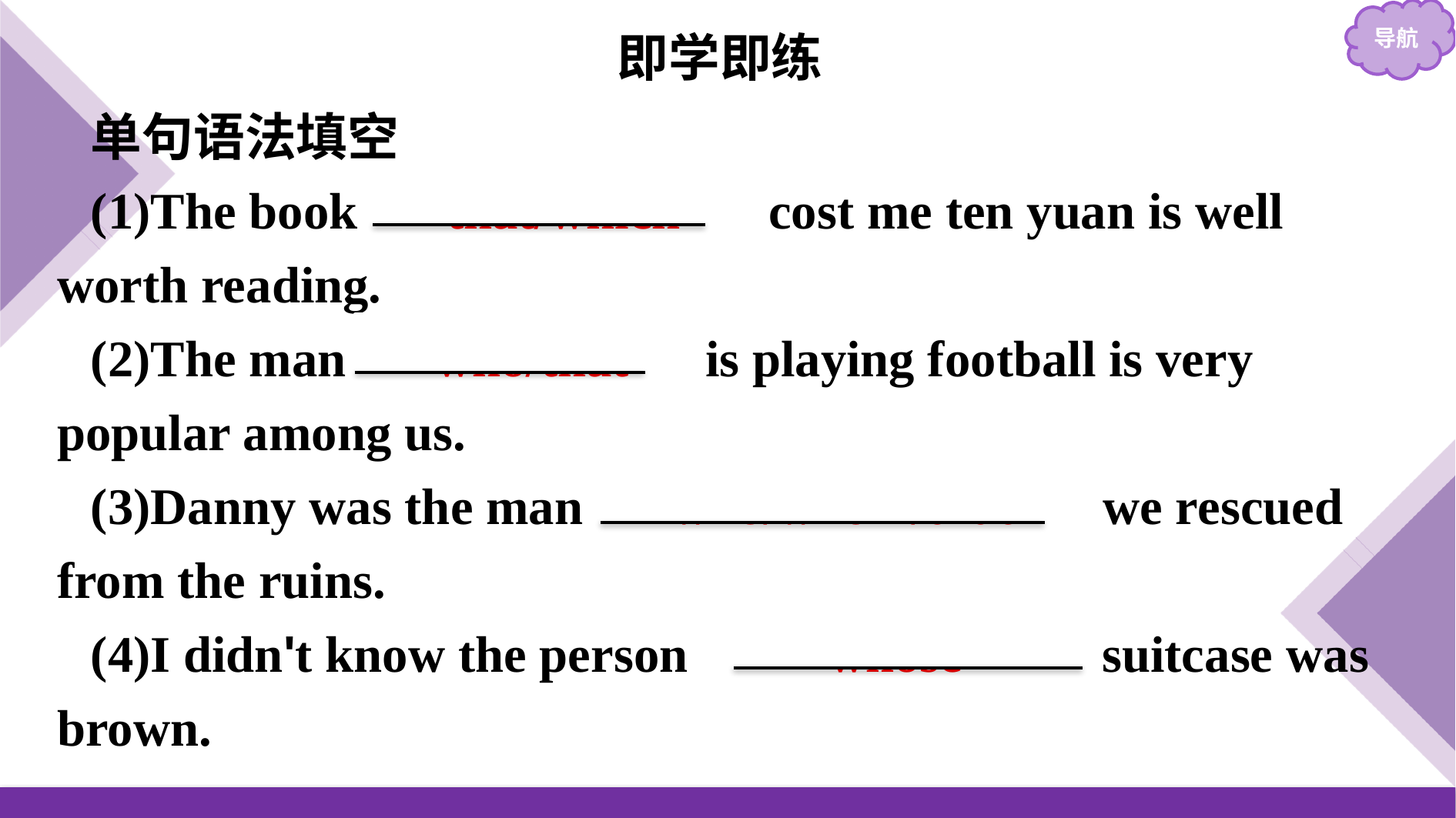

即学即练
单句语法填空
(1)The book 　that/which　 cost me ten yuan is well worth reading.
(2)The man 　who/that　is playing football is very popular among us.
(3)Danny was the man 　who/whom/that　 we rescued from the ruins.
(4)I didn't know the person 　　whose　　 suitcase was brown.